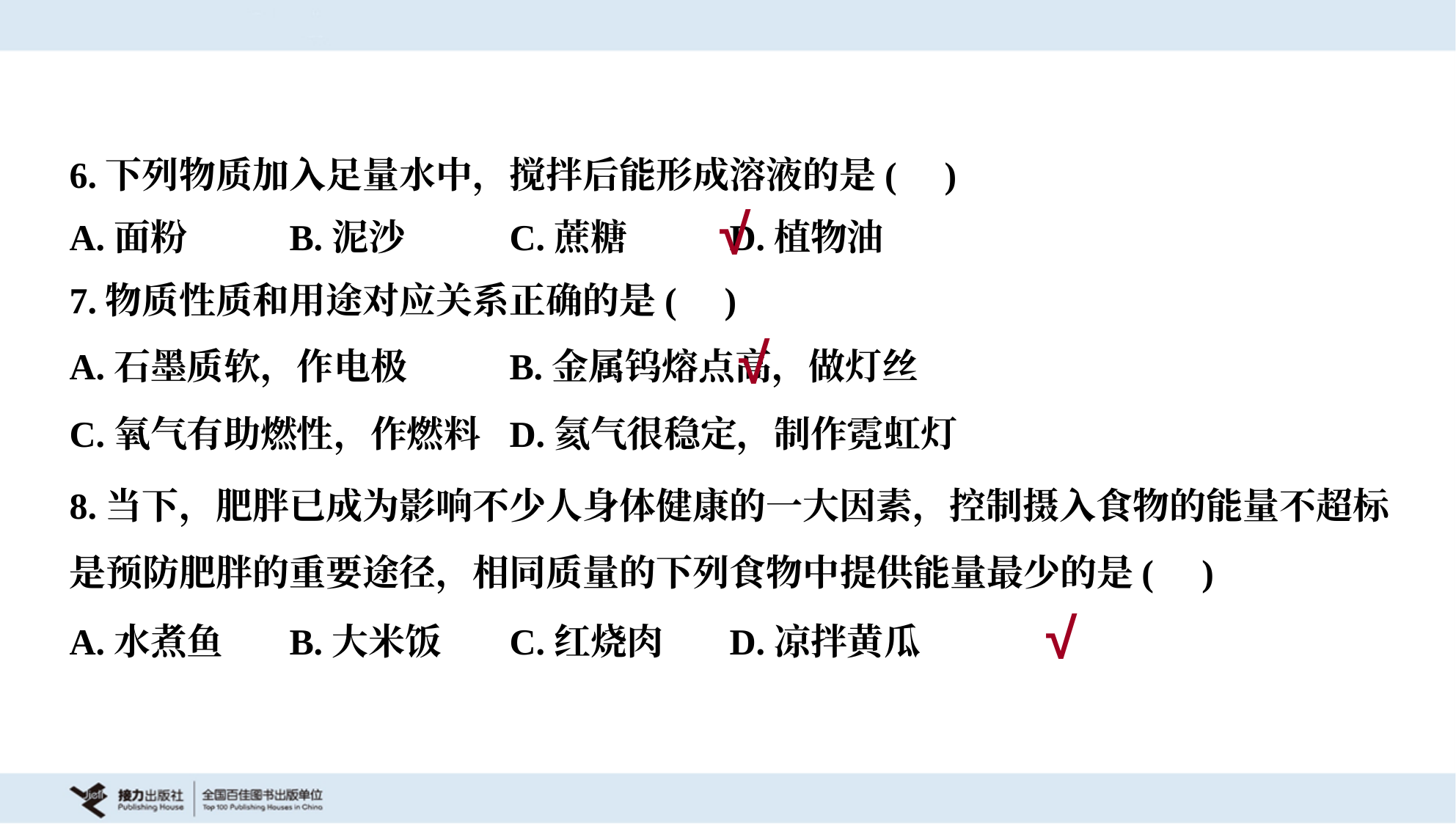

6.下列物质加入足量水中，搅拌后能形成溶液的是(     )
A.面粉	B.泥沙	C.蔗糖	D.植物油
√
7.物质性质和用途对应关系正确的是(     )
A.石墨质软，作电极	B.金属钨熔点高，做灯丝
C.氧气有助燃性，作燃料	D.氦气很稳定，制作霓虹灯
√
8.当下，肥胖已成为影响不少人身体健康的一大因素，控制摄入食物的能量不超标
是预防肥胖的重要途径，相同质量的下列食物中提供能量最少的是(     )
A.水煮鱼	B.大米饭	C.红烧肉	D.凉拌黄瓜
√